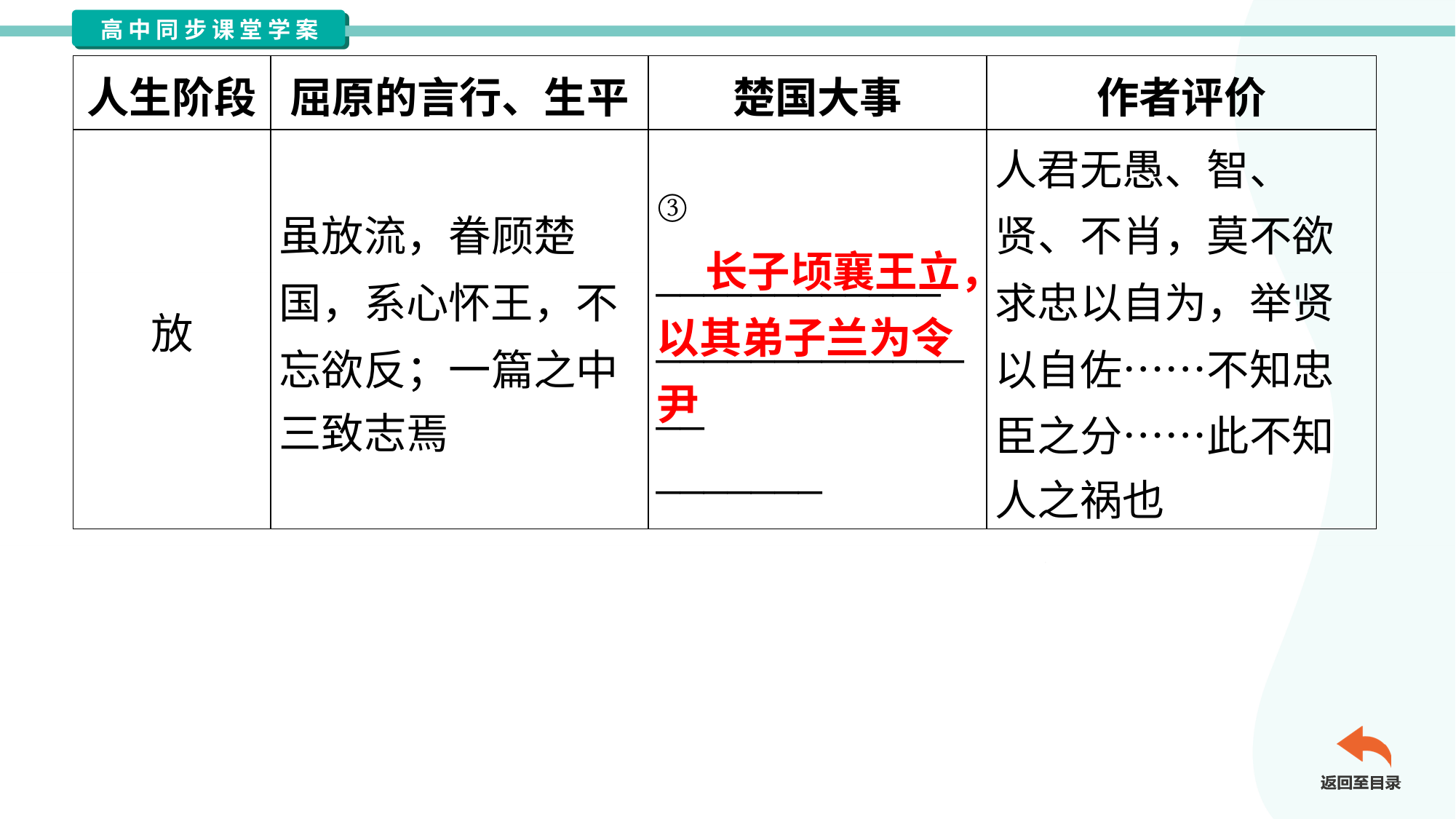

| 人生阶段 | 屈原的言行、生平 | 楚国大事 | 作者评价 |
| --- | --- | --- | --- |
| 放 | 虽放流，眷顾楚 国，系心怀王，不 忘欲反；一篇之中 三致志焉 | ③ \_\_\_\_\_\_\_\_\_\_\_\_ \_\_\_\_\_\_\_\_\_\_\_\_\_\_\_ \_\_\_\_\_\_\_ | 人君无愚、智、 贤、不肖，莫不欲 求忠以自为，举贤 以自佐……不知忠 臣之分……此不知 人之祸也 |
    长子顷襄王立，以其弟子兰为令尹